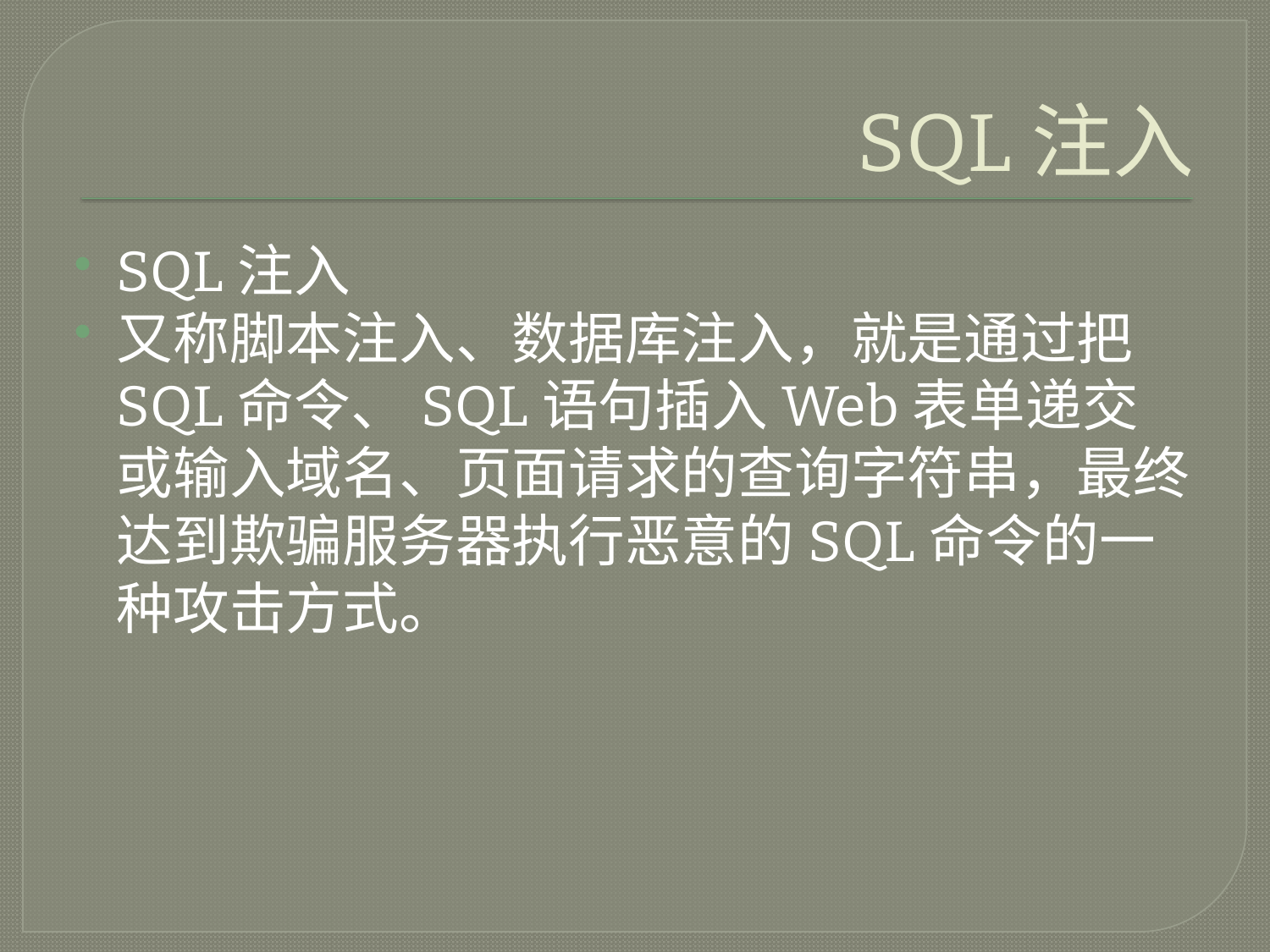

# SQL注入
SQL注入
又称脚本注入、数据库注入，就是通过把SQL命令、SQL语句插入Web表单递交或输入域名、页面请求的查询字符串，最终达到欺骗服务器执行恶意的SQL命令的一种攻击方式。